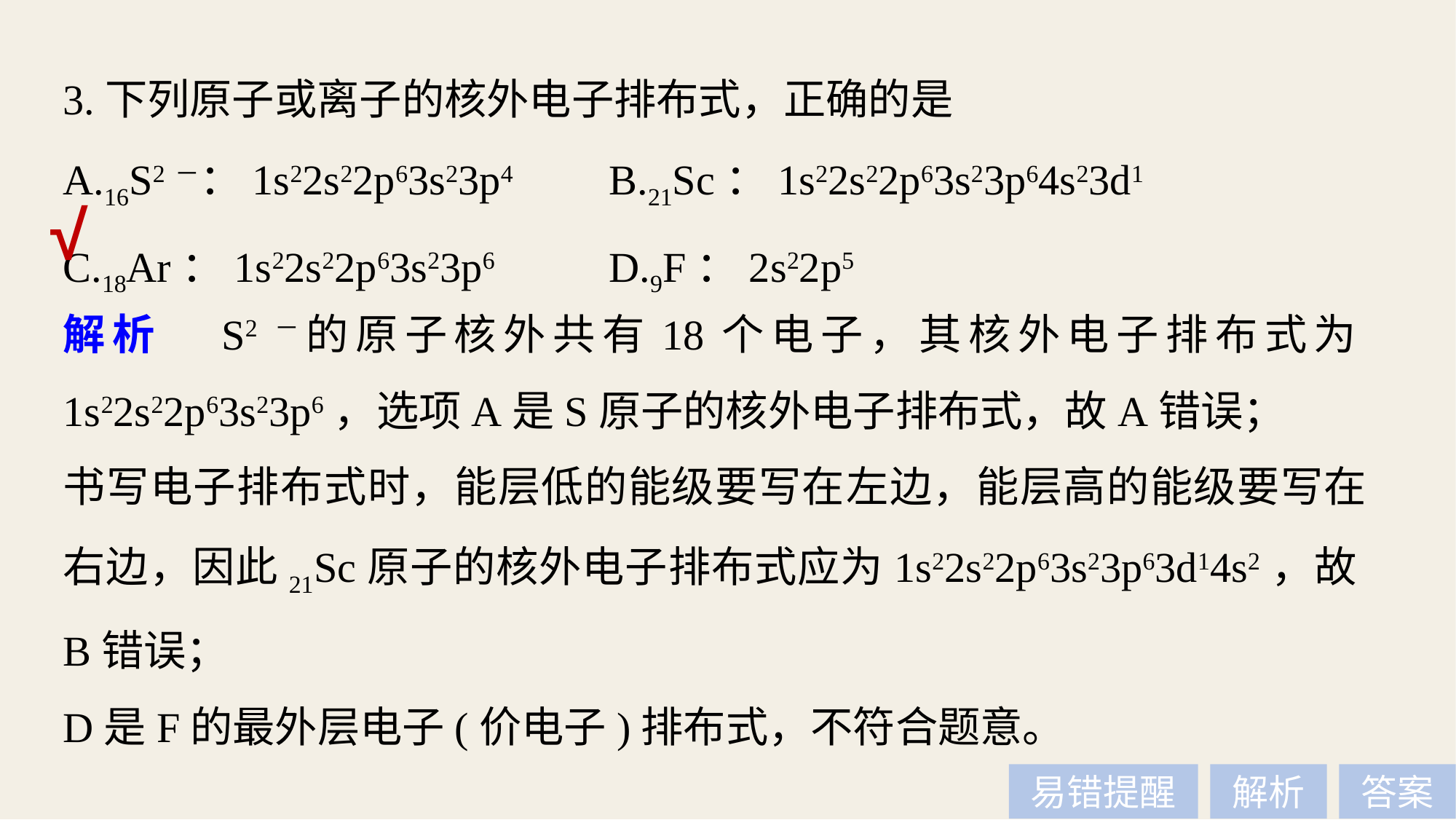

3.下列原子或离子的核外电子排布式，正确的是
A.16S2－：1s22s22p63s23p4	B.21Sc：1s22s22p63s23p64s23d1
C.18Ar：1s22s22p63s23p6		D.9F：2s22p5
√
解析　S2－的原子核外共有18个电子，其核外电子排布式为1s22s22p63s23p6，选项A是S原子的核外电子排布式，故A错误；
书写电子排布式时，能层低的能级要写在左边，能层高的能级要写在右边，因此21Sc原子的核外电子排布式应为1s22s22p63s23p63d14s2，故B错误；
D是F的最外层电子(价电子)排布式，不符合题意。
易错提醒
解析
答案